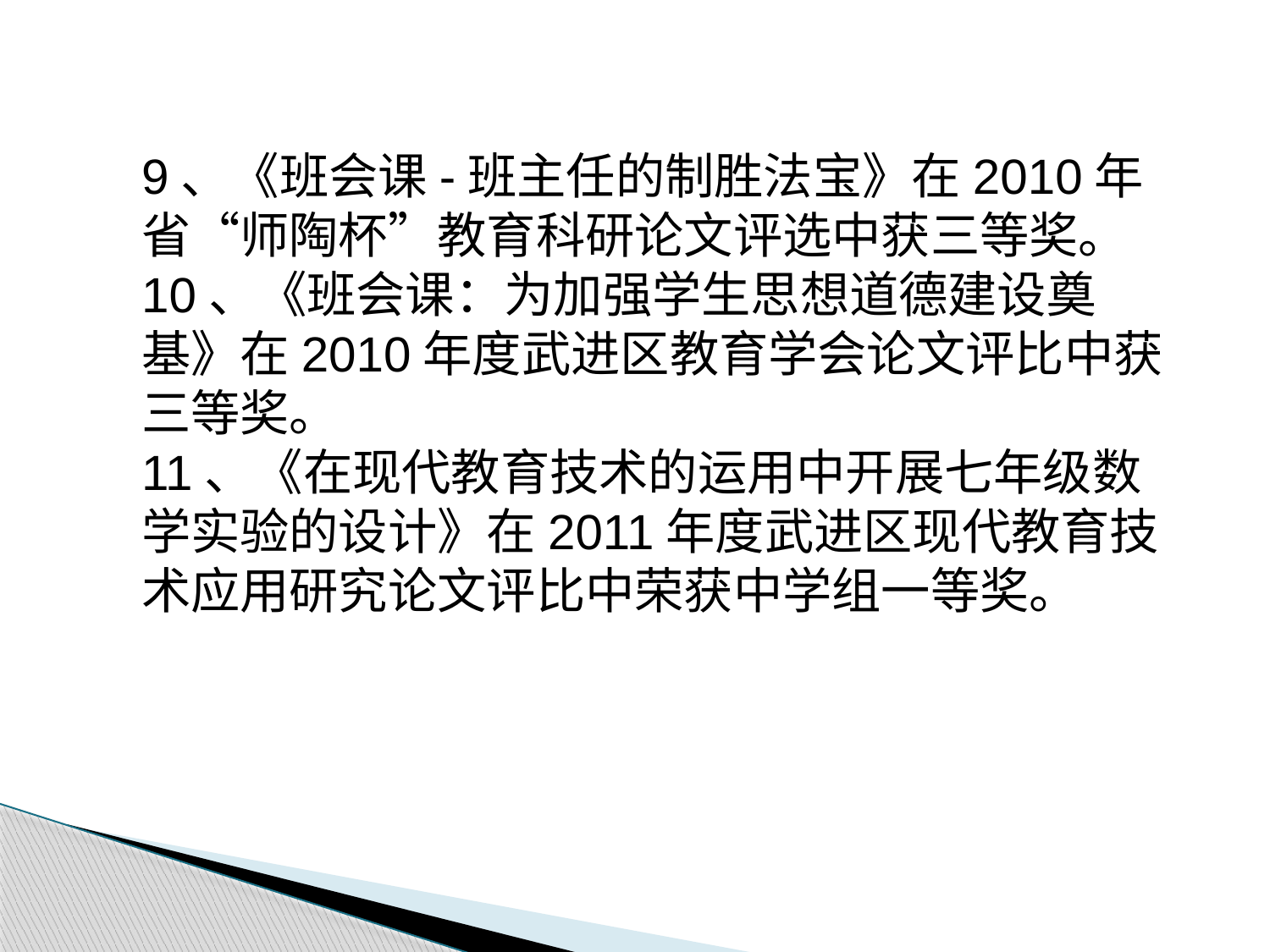

9、《班会课-班主任的制胜法宝》在2010年省“师陶杯”教育科研论文评选中获三等奖。
10、《班会课：为加强学生思想道德建设奠基》在2010年度武进区教育学会论文评比中获三等奖。
11、《在现代教育技术的运用中开展七年级数学实验的设计》在2011年度武进区现代教育技术应用研究论文评比中荣获中学组一等奖。